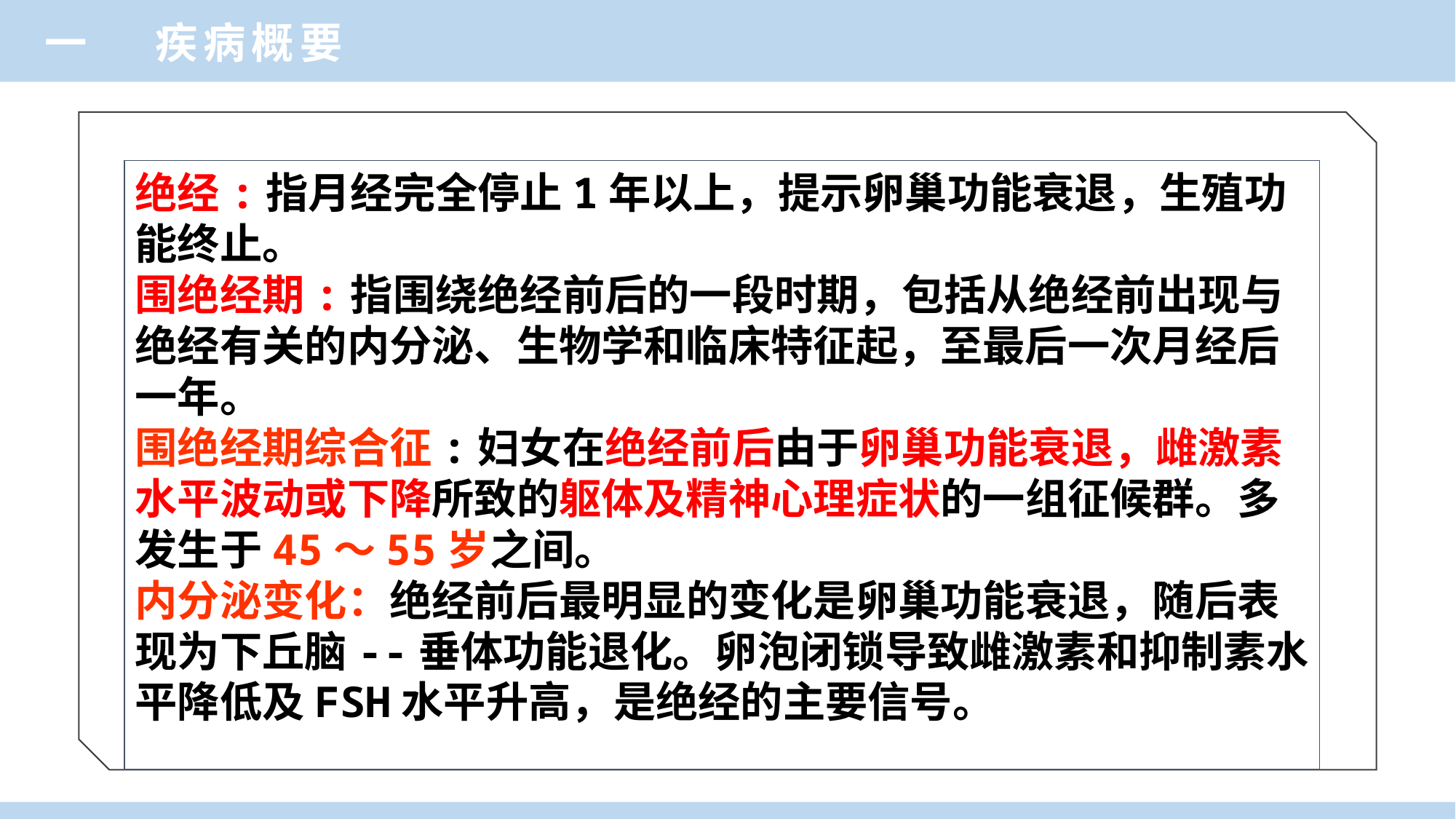

一    疾病概要

绝经:指月经完全停止1年以上，提示卵巢功能衰退，生殖功能终止。
围绝经期:指围绕绝经前后的一段时期，包括从绝经前出现与绝经有关的内分泌、生物学和临床特征起，至最后一次月经后一年。
围绝经期综合征:妇女在绝经前后由于卵巢功能衰退，雌激素水平波动或下降所致的躯体及精神心理症状的一组征候群。多发生于45～55岁之间。
内分泌变化：绝经前后最明显的变化是卵巢功能衰退，随后表现为下丘脑--垂体功能退化。卵泡闭锁导致雌激素和抑制素水平降低及FSH水平升高，是绝经的主要信号。